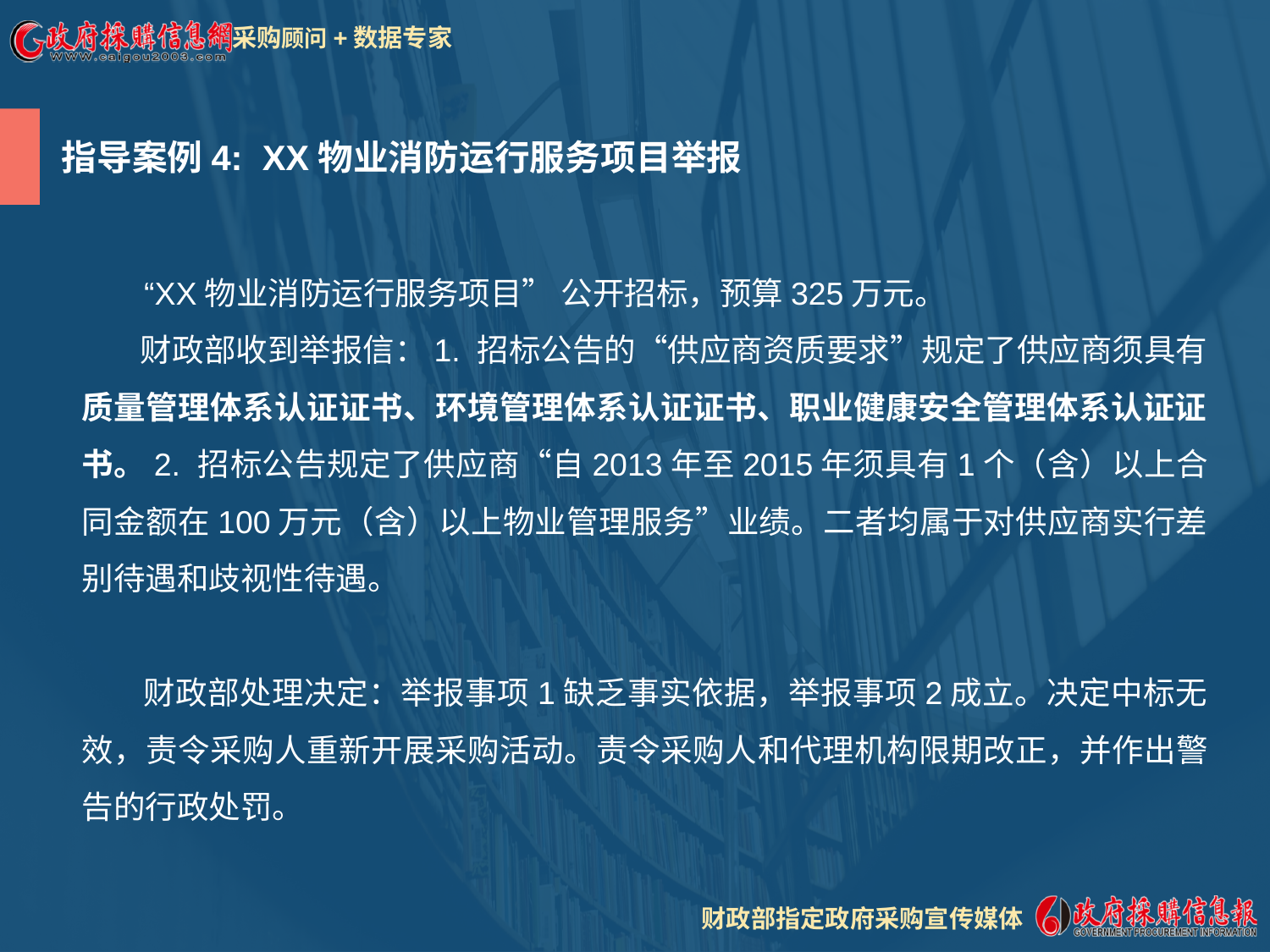

指导案例4:  XX物业消防运行服务项目举报
       “XX物业消防运行服务项目” 公开招标，预算325万元。
       财政部收到举报信：1. 招标公告的“供应商资质要求”规定了供应商须具有质量管理体系认证证书、环境管理体系认证证书、职业健康安全管理体系认证证书。2. 招标公告规定了供应商“自2013年至2015年须具有1个（含）以上合同金额在100万元（含）以上物业管理服务”业绩。二者均属于对供应商实行差别待遇和歧视性待遇。

       财政部处理决定：举报事项1缺乏事实依据，举报事项2成立。决定中标无效，责令采购人重新开展采购活动。责令采购人和代理机构限期改正，并作出警告的行政处罚。